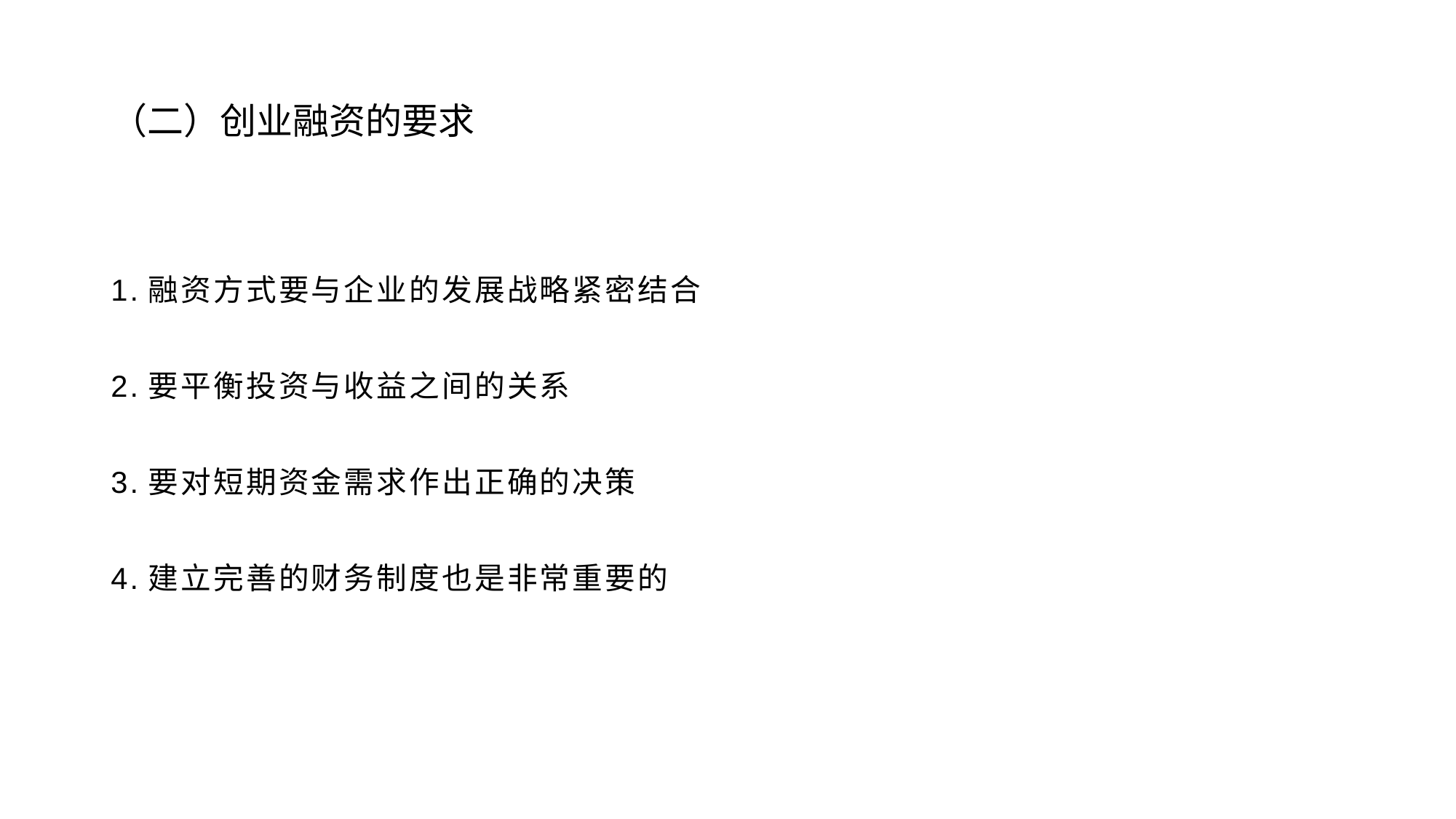

# （二）创业融资的要求

1.融资方式要与企业的发展战略紧密结合

2.要平衡投资与收益之间的关系

3.要对短期资金需求作出正确的决策

4.建立完善的财务制度也是非常重要的